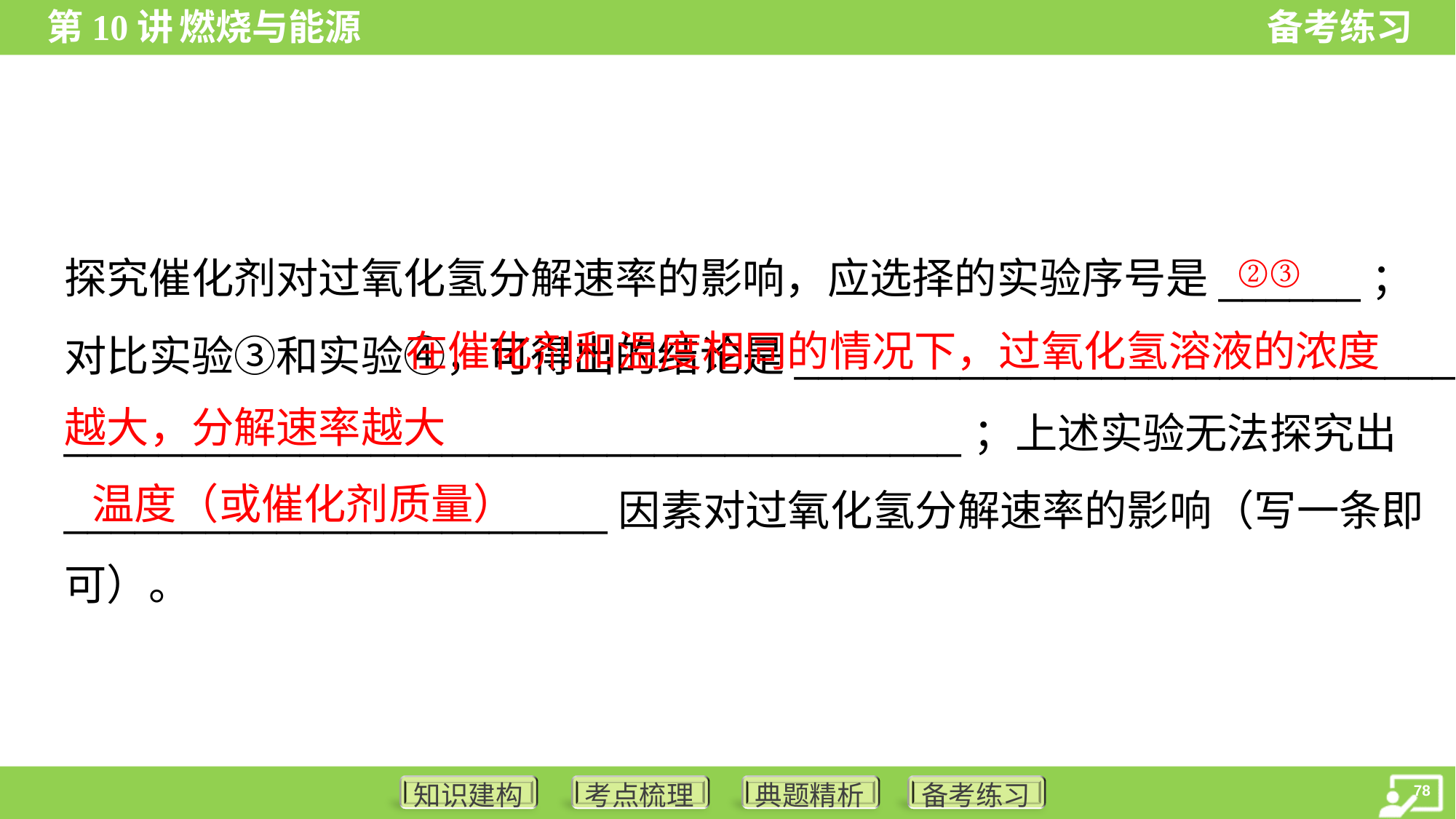

②③
探究催化剂对过氧化氢分解速率的影响，应选择的实验序号是______；
对比实验③和实验④，可得出的结论是____________________________
______________________________________；上述实验无法探究出
_______________________因素对过氧化氢分解速率的影响（写一条即
可）。
                                   在催化剂和温度相同的情况下，过氧化氢溶液的浓度越大，分解速率越大
温度（或催化剂质量）